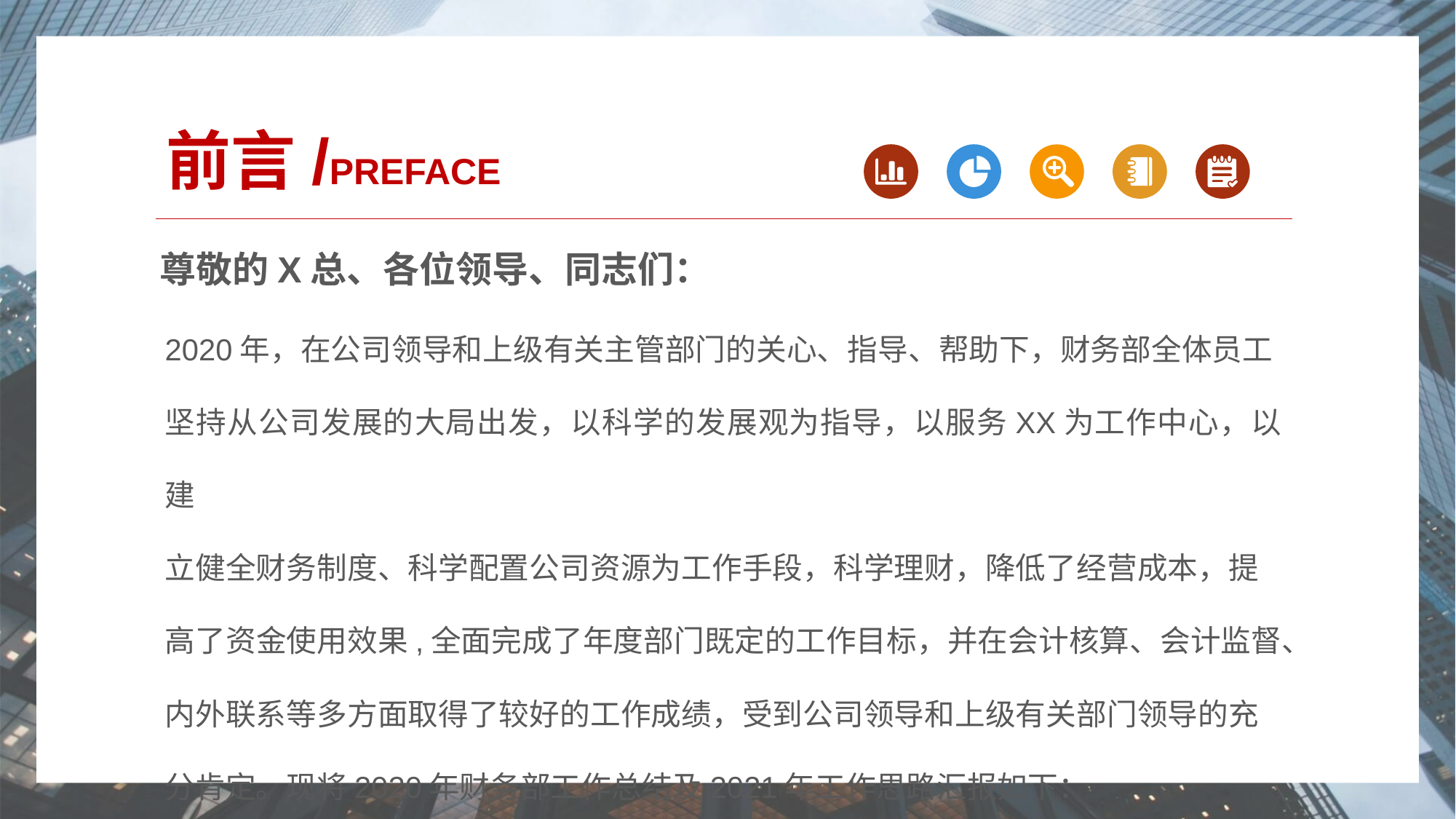

前言/PREFACE

尊敬的X总、各位领导、同志们：
2020年，在公司领导和上级有关主管部门的关心、指导、帮助下，财务部全体员工
坚持从公司发展的大局出发，以科学的发展观为指导，以服务XX为工作中心，以建
立健全财务制度、科学配置公司资源为工作手段，科学理财，降低了经营成本，提
高了资金使用效果,全面完成了年度部门既定的工作目标，并在会计核算、会计监督、
内外联系等多方面取得了较好的工作成绩，受到公司领导和上级有关部门领导的充
分肯定。现将2020年财务部工作总结及2021年工作思路汇报如下：